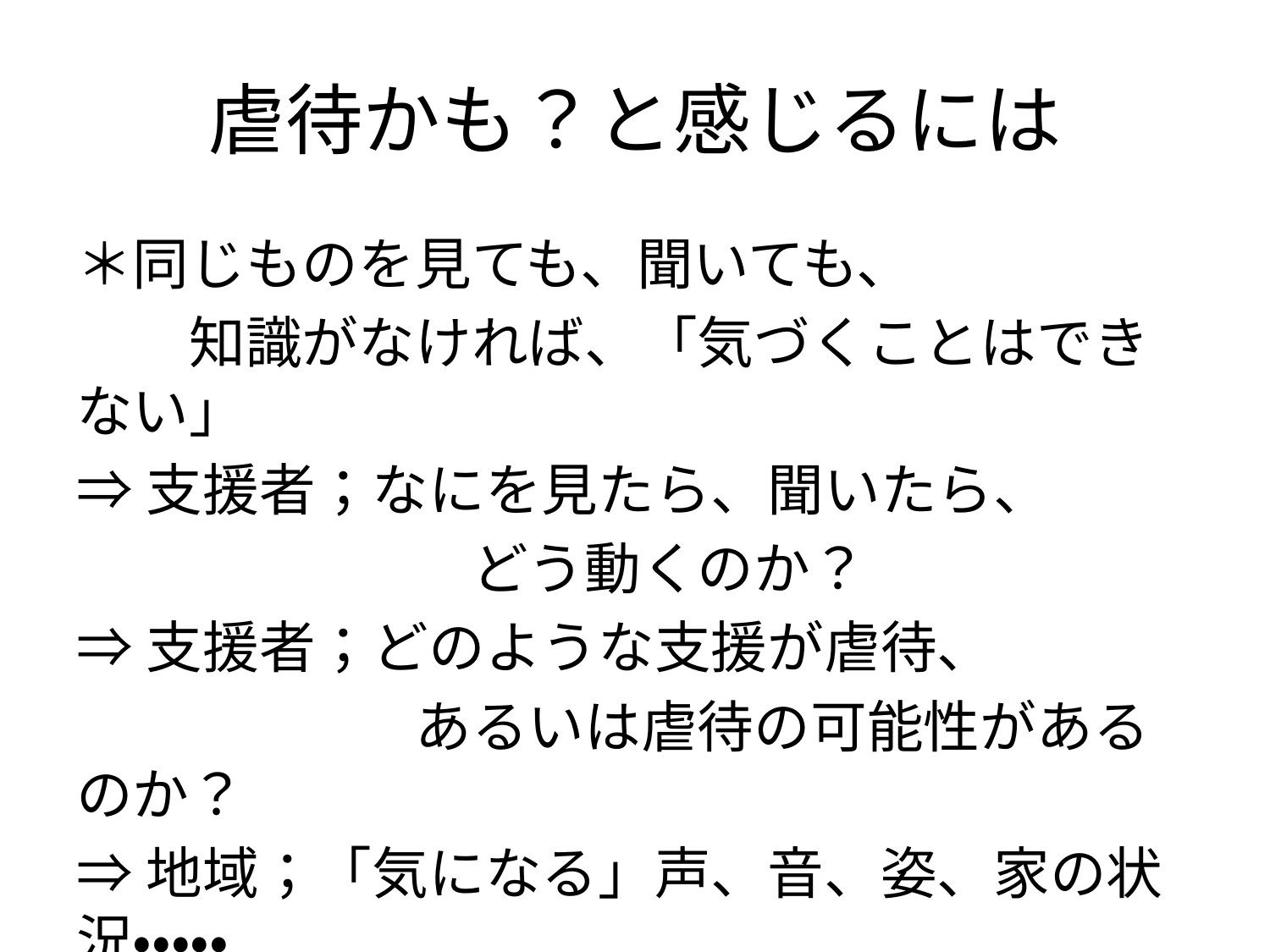

# 虐待かも？と感じるには
＊同じものを見ても、聞いても、
　　知識がなければ、「気づくことはできない」
⇒支援者；なにを見たら、聞いたら、
　　　　　　　どう動くのか？
⇒支援者；どのような支援が虐待、
　　　　　　あるいは虐待の可能性があるのか？
⇒地域；「気になる」声、音、姿、家の状況・・・・・